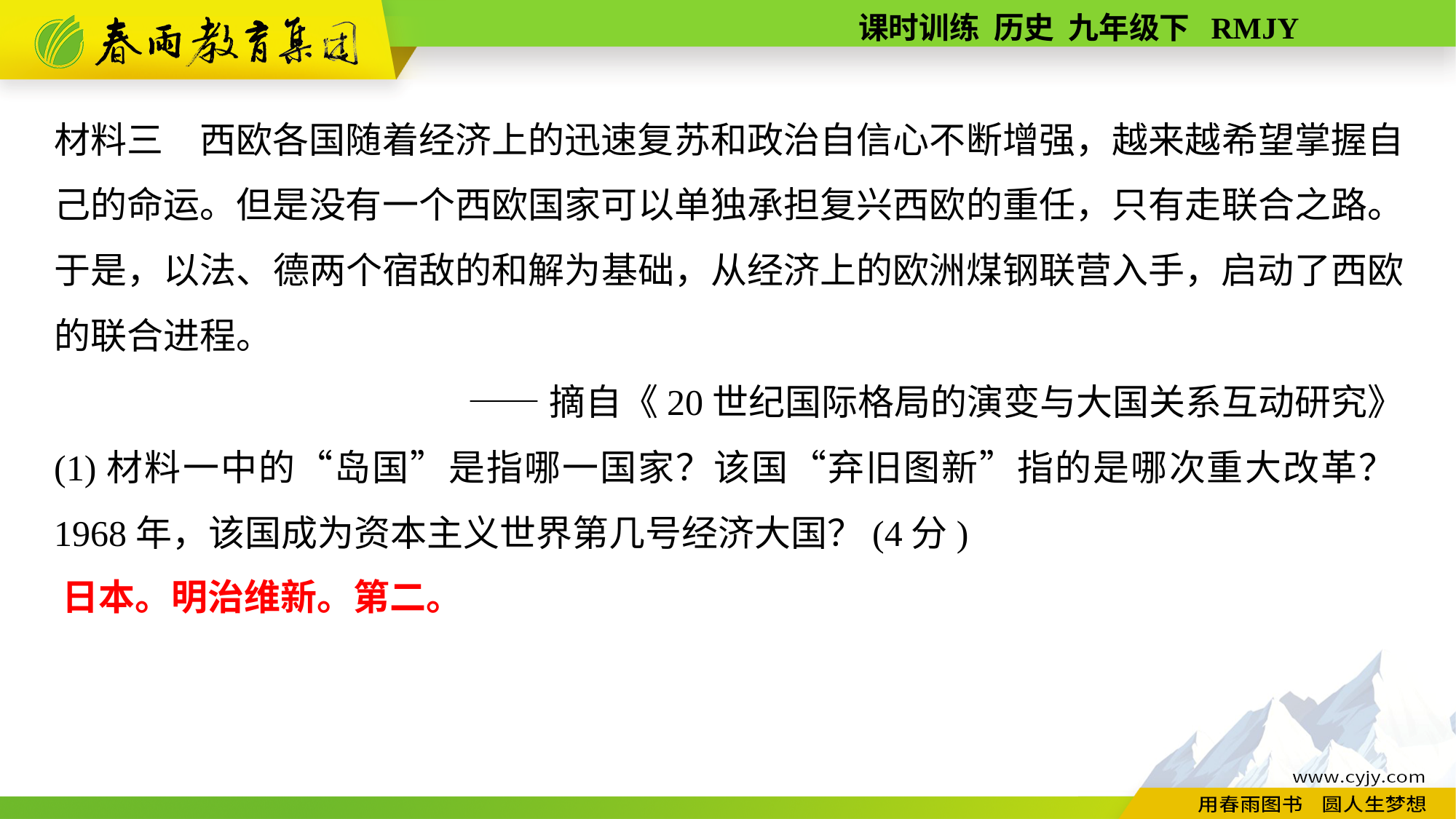

材料三　西欧各国随着经济上的迅速复苏和政治自信心不断增强，越来越希望掌握自己的命运。但是没有一个西欧国家可以单独承担复兴西欧的重任，只有走联合之路。于是，以法、德两个宿敌的和解为基础，从经济上的欧洲煤钢联营入手，启动了西欧的联合进程。
——摘自《20世纪国际格局的演变与大国关系互动研究》
(1)材料一中的“岛国”是指哪一国家？该国“弃旧图新”指的是哪次重大改革？1968年，该国成为资本主义世界第几号经济大国？(4分)
日本。明治维新。第二。